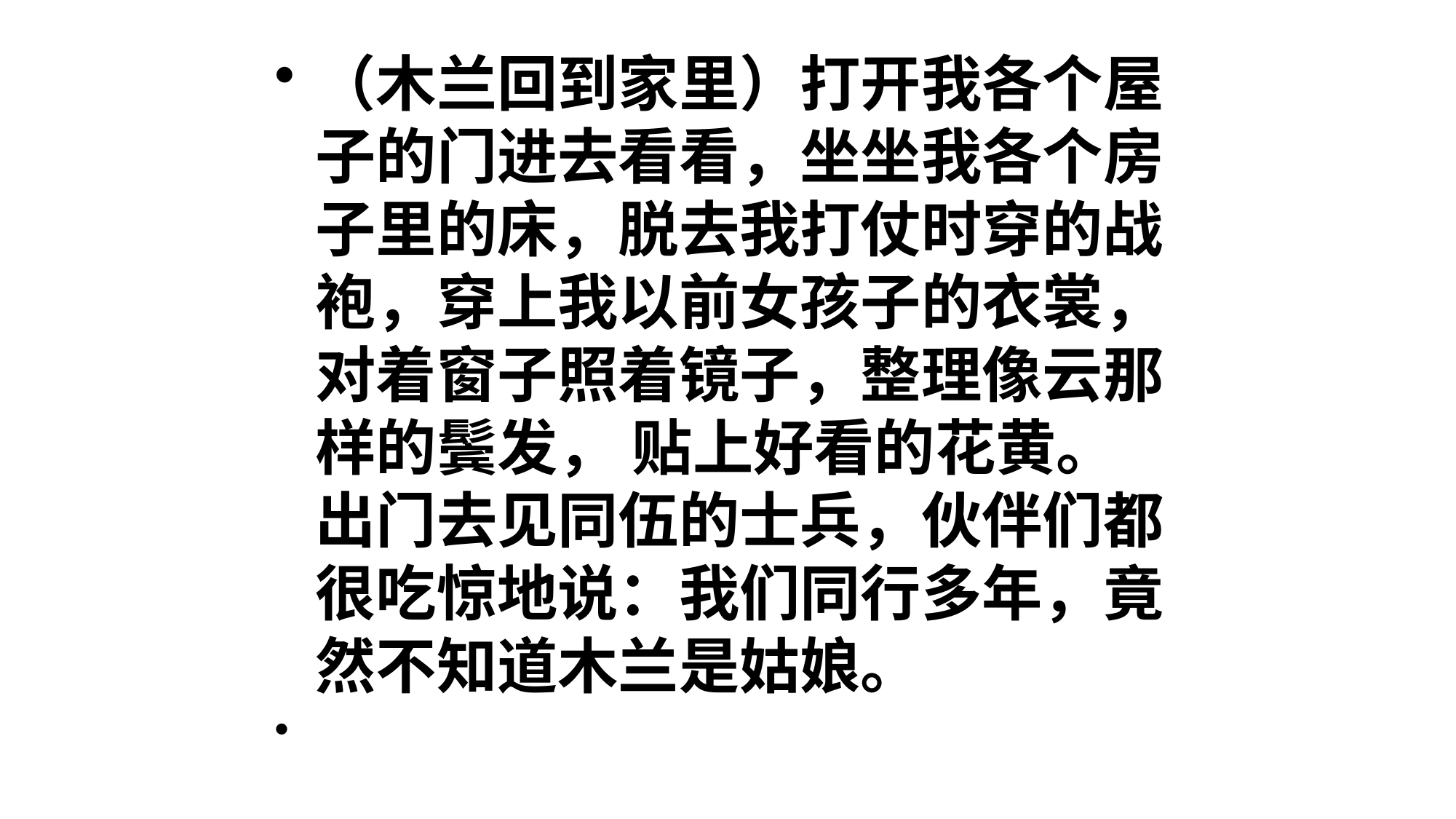

（木兰回到家里）打开我各个屋子的门进去看看，坐坐我各个房子里的床，脱去我打仗时穿的战袍，穿上我以前女孩子的衣裳，对着窗子照着镜子，整理像云那样的鬓发， 贴上好看的花黄。  出门去见同伍的士兵，伙伴们都很吃惊地说：我们同行多年，竟然不知道木兰是姑娘。